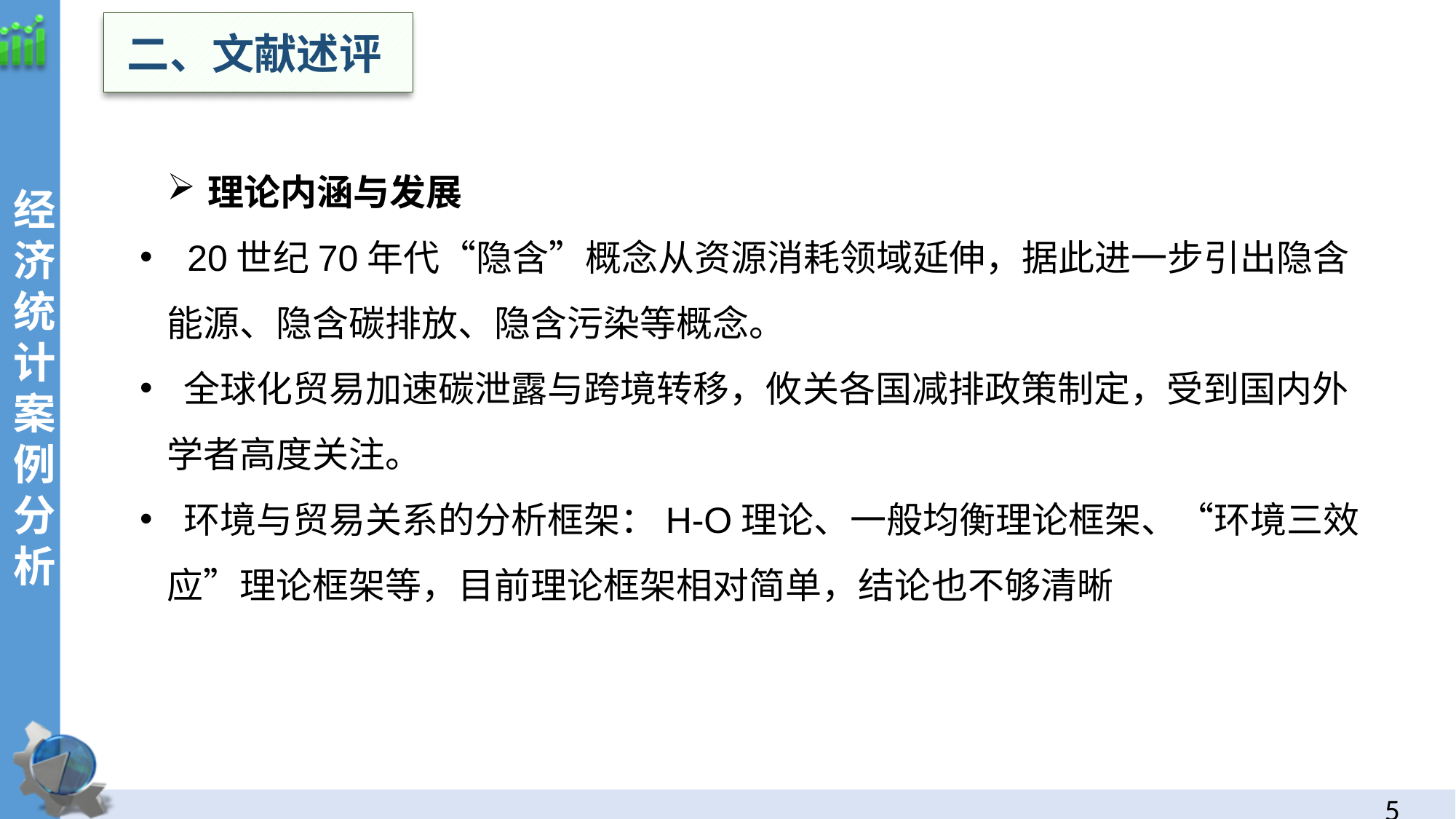

二、文献述评

经济统计案例分析
理论内涵与发展
  20世纪70年代“隐含”概念从资源消耗领域延伸，据此进一步引出隐含能源、隐含碳排放、隐含污染等概念。
 全球化贸易加速碳泄露与跨境转移，攸关各国减排政策制定，受到国内外学者高度关注。
 环境与贸易关系的分析框架：H-O理论、一般均衡理论框架、“环境三效应”理论框架等，目前理论框架相对简单，结论也不够清晰

5